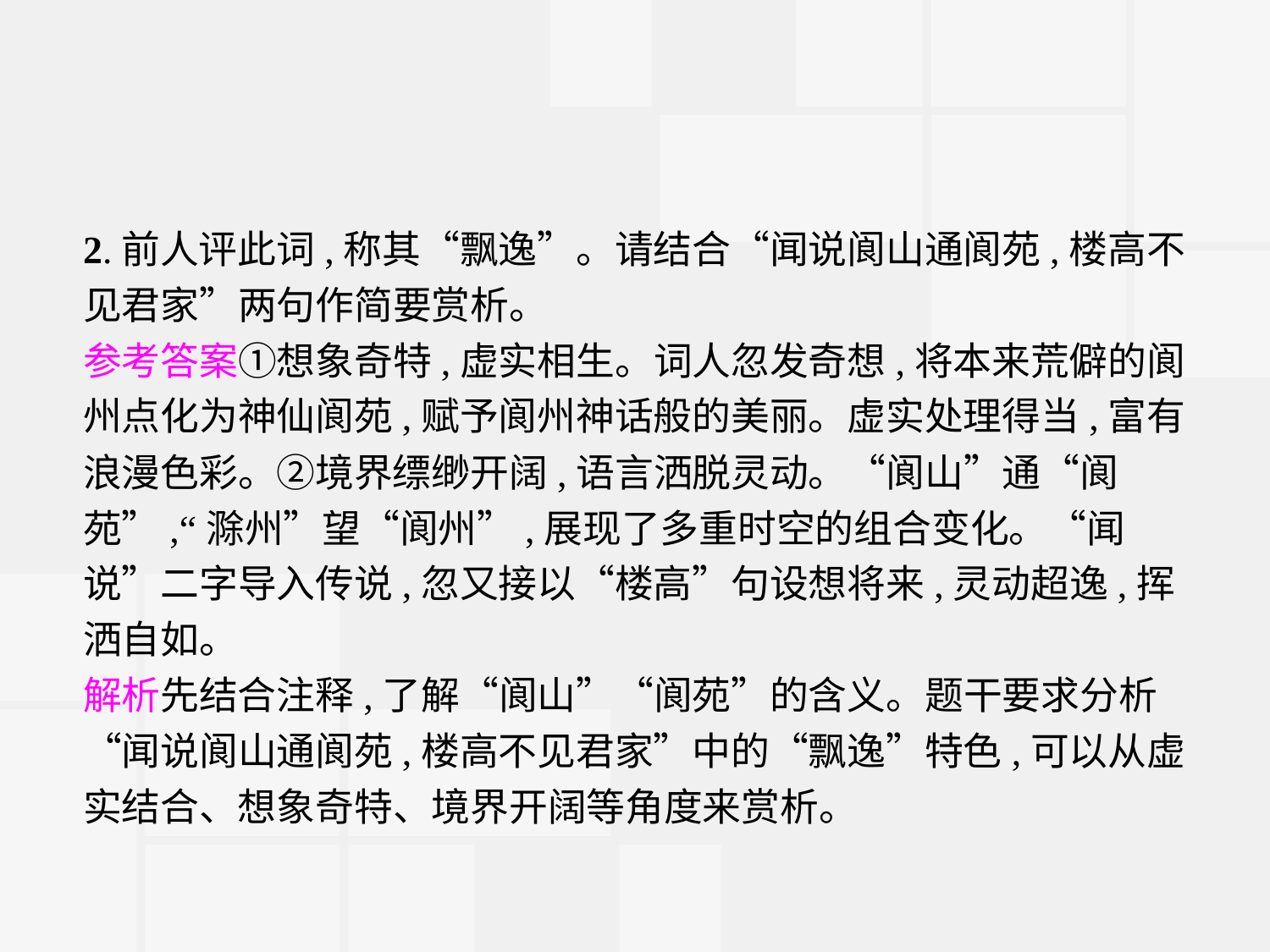

2.前人评此词,称其“飘逸”。请结合“闻说阆山通阆苑,楼高不见君家”两句作简要赏析。
参考答案①想象奇特,虚实相生。词人忽发奇想,将本来荒僻的阆州点化为神仙阆苑,赋予阆州神话般的美丽。虚实处理得当,富有浪漫色彩。②境界缥缈开阔,语言洒脱灵动。“阆山”通“阆苑”,“滁州”望“阆州”,展现了多重时空的组合变化。“闻说”二字导入传说,忽又接以“楼高”句设想将来,灵动超逸,挥洒自如。
解析先结合注释,了解“阆山”“阆苑”的含义。题干要求分析“闻说阆山通阆苑,楼高不见君家”中的“飘逸”特色,可以从虚实结合、想象奇特、境界开阔等角度来赏析。